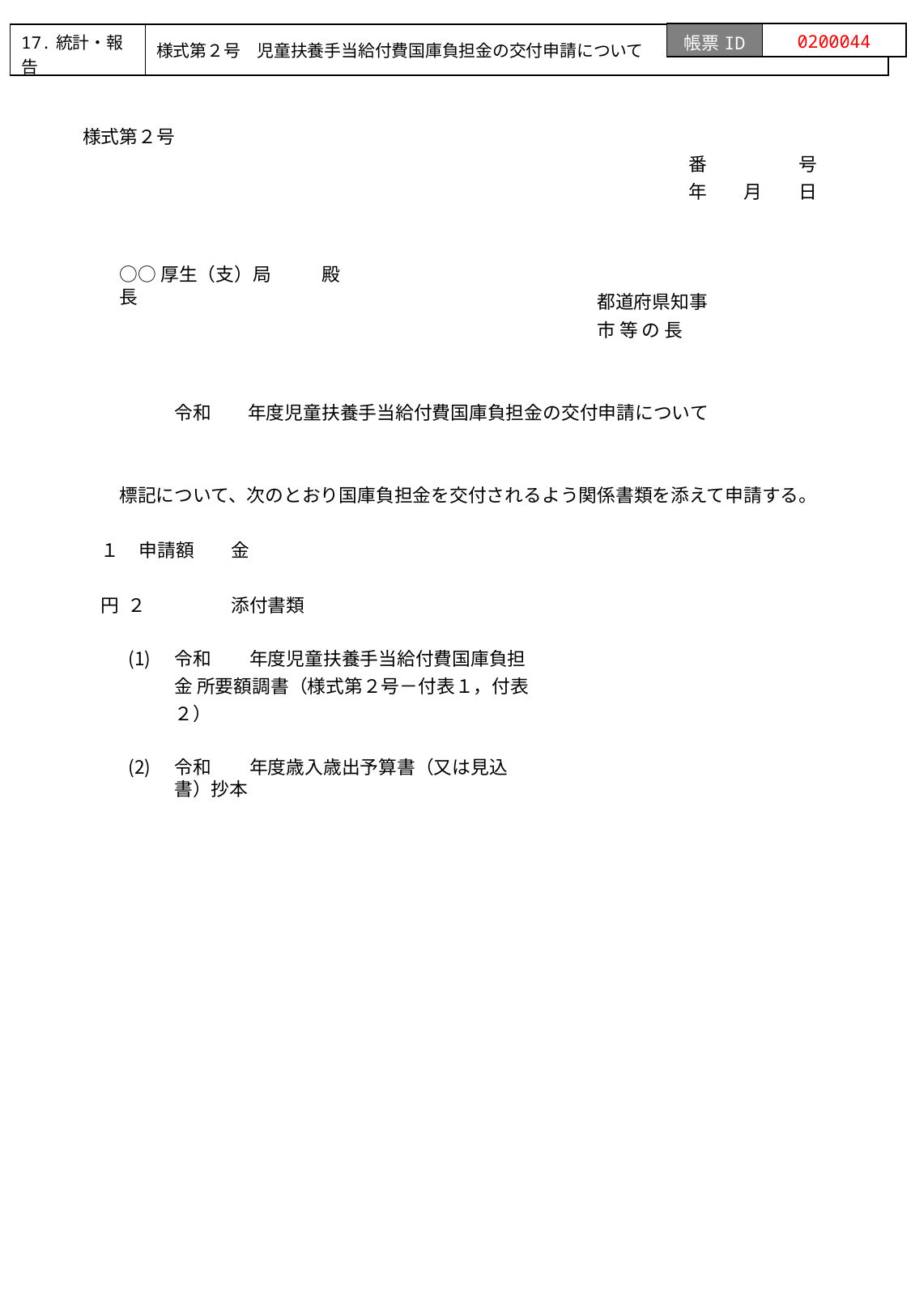

| 帳票ID | 0200044 |
| --- | --- |
| 17.統計・報告 | 様式第２号　児童扶養手当給付費国庫負担金の交付申請について |
| --- | --- |
様式第２号
番 年
号 日
月
○○厚生（支）局長
殿
都道府県知事 市 等 の 長
令和
年度児童扶養手当給付費国庫負担金の交付申請について
標記について、次のとおり国庫負担金を交付されるよう関係書類を添えて申請する。
１	申請額	金	円  ２	添付書類

令和	年度児童扶養手当給付費国庫負担金 所要額調書（様式第２号－付表１，付表２）

令和	年度歳入歳出予算書（又は見込書）抄本